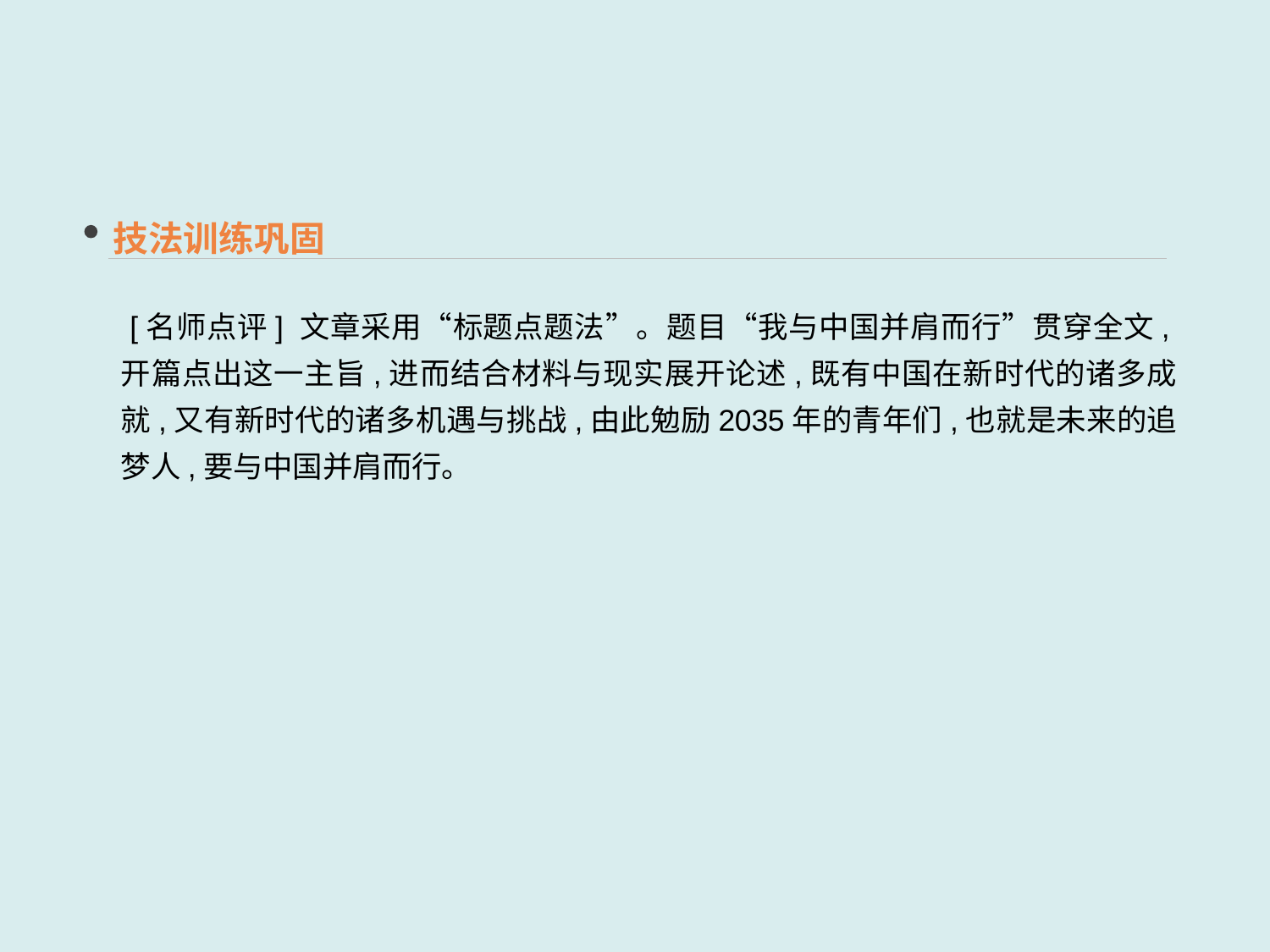

技法训练巩固

 [名师点评] 文章采用“标题点题法”。题目“我与中国并肩而行”贯穿全文,开篇点出这一主旨,进而结合材料与现实展开论述,既有中国在新时代的诸多成就,又有新时代的诸多机遇与挑战,由此勉励2035年的青年们,也就是未来的追梦人,要与中国并肩而行。